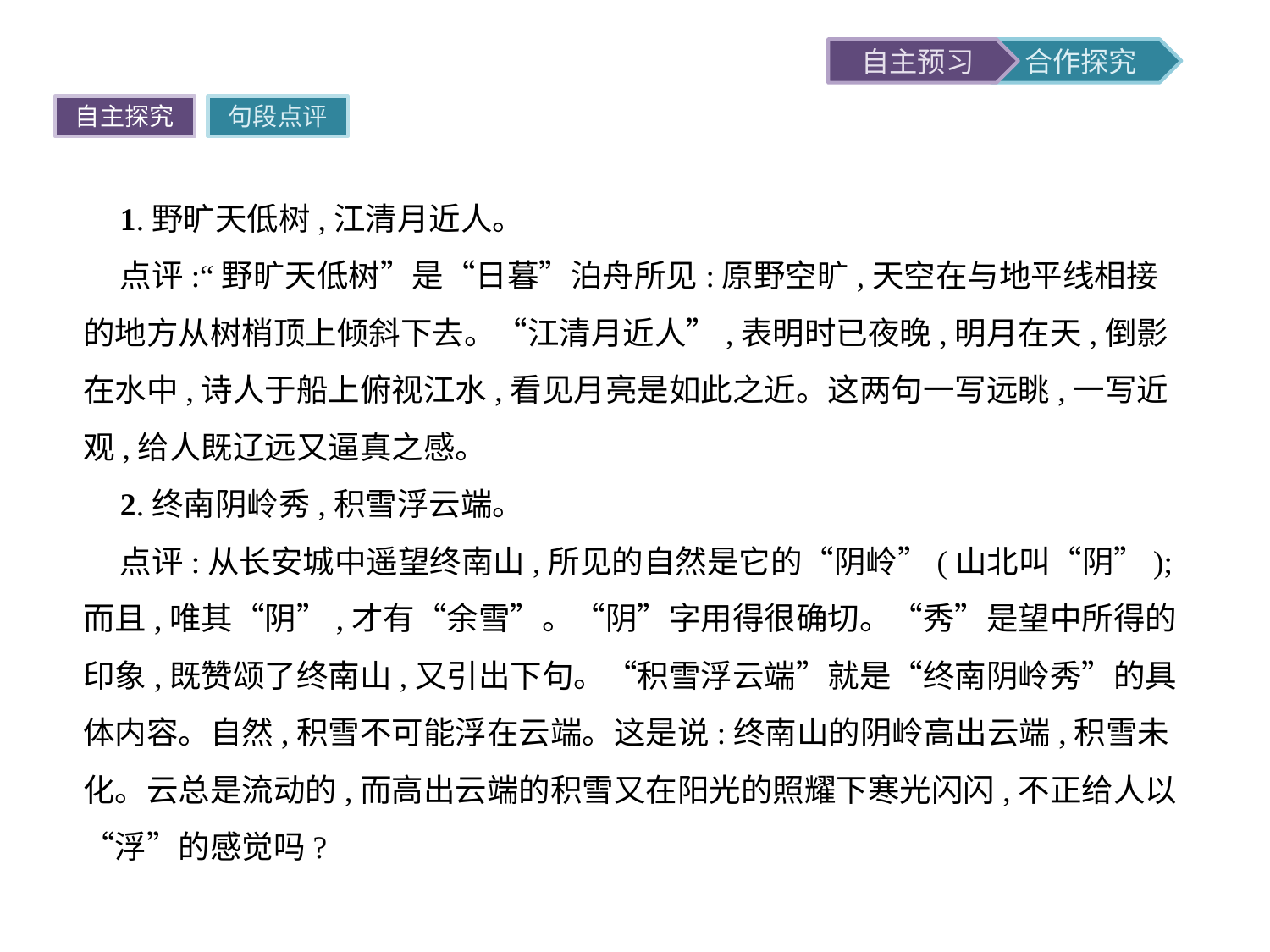

自主探究
句段点评
1.野旷天低树,江清月近人。
点评:“野旷天低树”是“日暮”泊舟所见:原野空旷,天空在与地平线相接的地方从树梢顶上倾斜下去。“江清月近人”,表明时已夜晚,明月在天,倒影在水中,诗人于船上俯视江水,看见月亮是如此之近。这两句一写远眺,一写近观,给人既辽远又逼真之感。
2.终南阴岭秀,积雪浮云端。
点评:从长安城中遥望终南山,所见的自然是它的“阴岭”(山北叫“阴”);而且,唯其“阴”,才有“余雪”。“阴”字用得很确切。“秀”是望中所得的印象,既赞颂了终南山,又引出下句。“积雪浮云端”就是“终南阴岭秀”的具体内容。自然,积雪不可能浮在云端。这是说:终南山的阴岭高出云端,积雪未化。云总是流动的,而高出云端的积雪又在阳光的照耀下寒光闪闪,不正给人以“浮”的感觉吗?